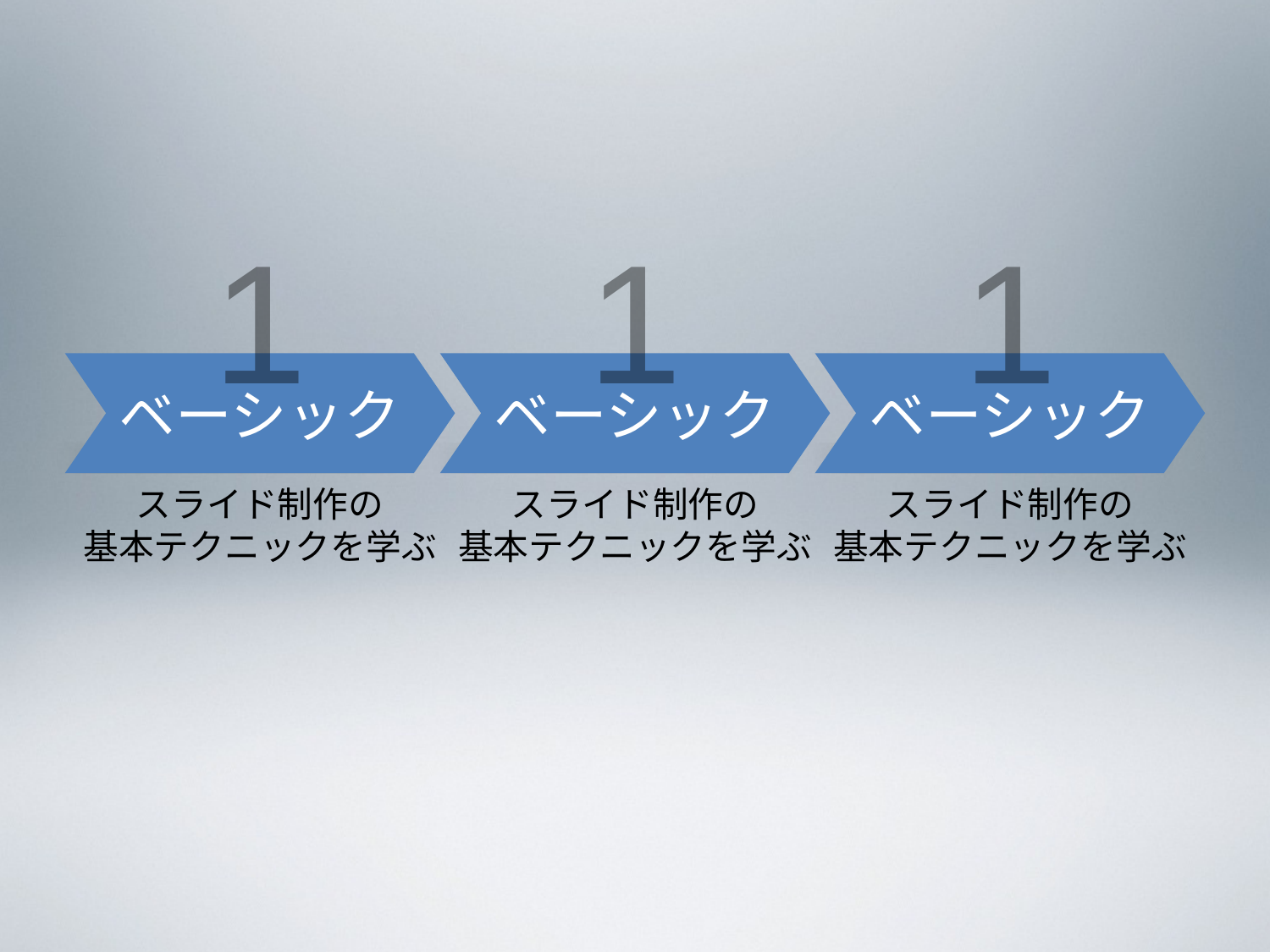

1
1
1
ベーシック
ベーシック
ベーシック
スライド制作の
基本テクニックを学ぶ
スライド制作の
基本テクニックを学ぶ
スライド制作の
基本テクニックを学ぶ